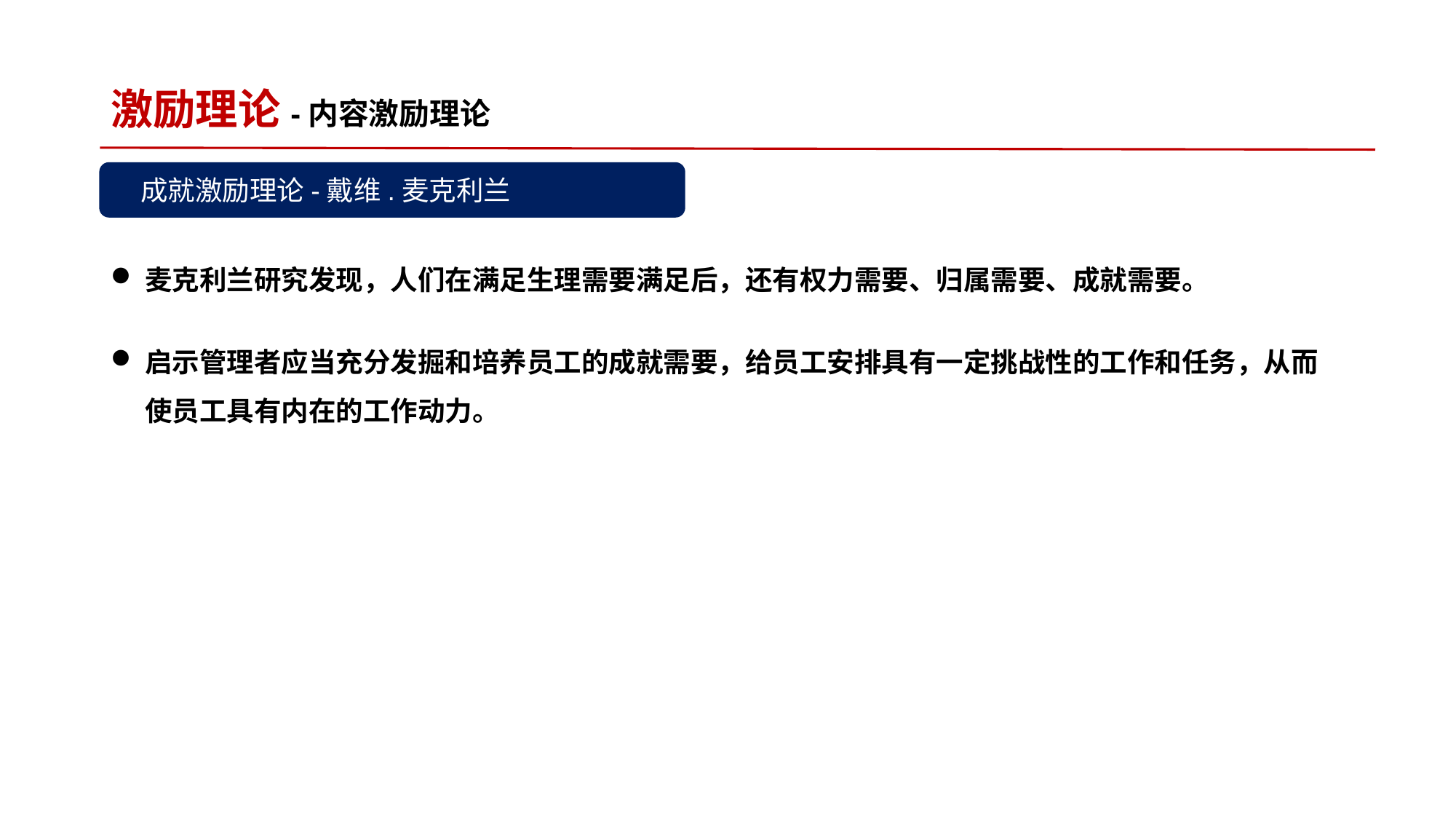

# 激励理论-内容激励理论
成就激励理论-戴维.麦克利兰
麦克利兰研究发现，人们在满足生理需要满足后，还有权力需要、归属需要、成就需要。

启示管理者应当充分发掘和培养员工的成就需要，给员工安排具有一定挑战性的工作和任务，从而使员工具有内在的工作动力。